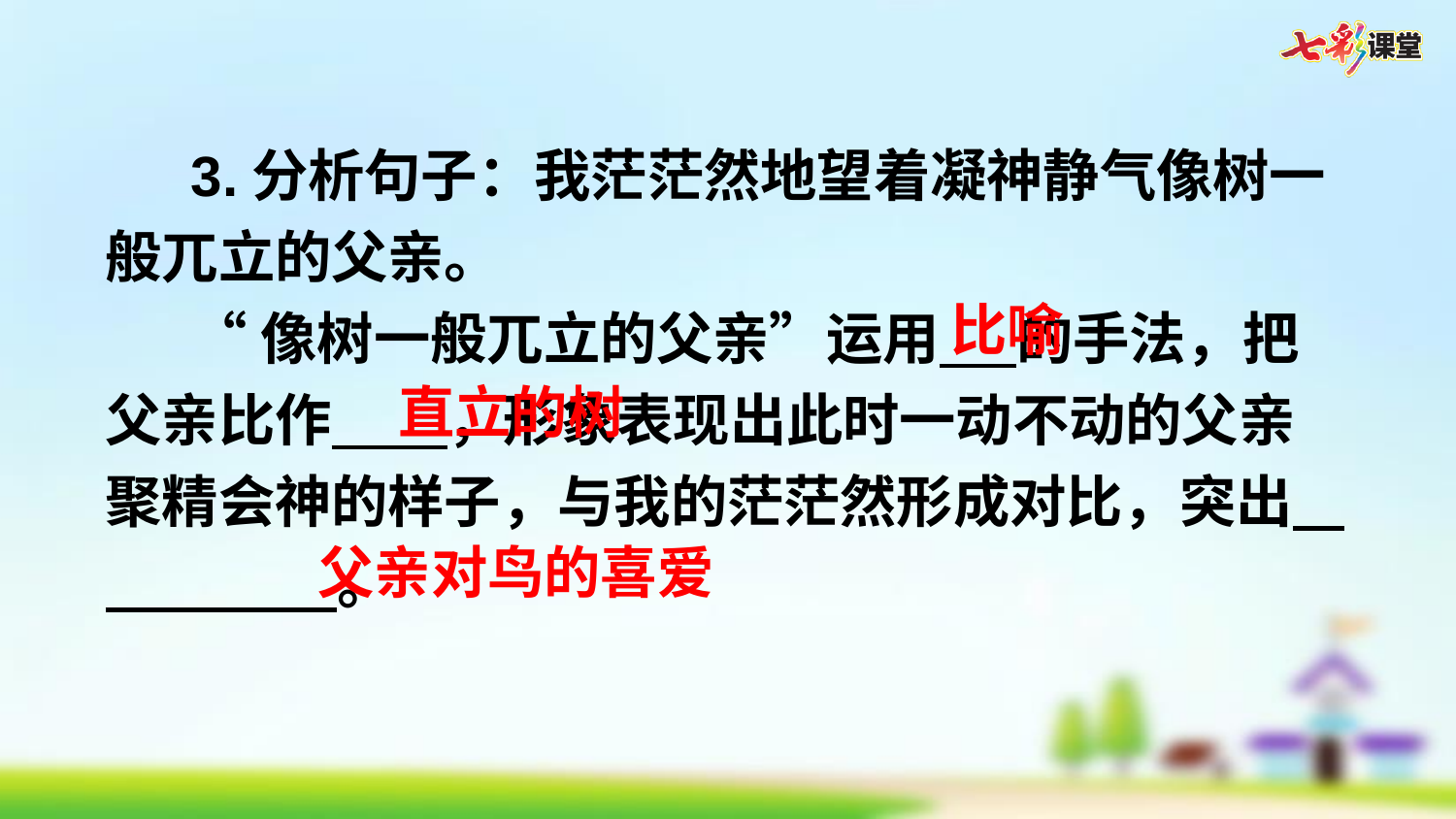

3.分析句子：我茫茫然地望着凝神静气像树一般兀立的父亲。
“像树一般兀立的父亲”运用      的手法，把父亲比作         ，形象表现出此时一动不动的父亲聚精会神的样子，与我的茫茫然形成对比，突出                       。
比喻
直立的树
父亲对鸟的喜爱